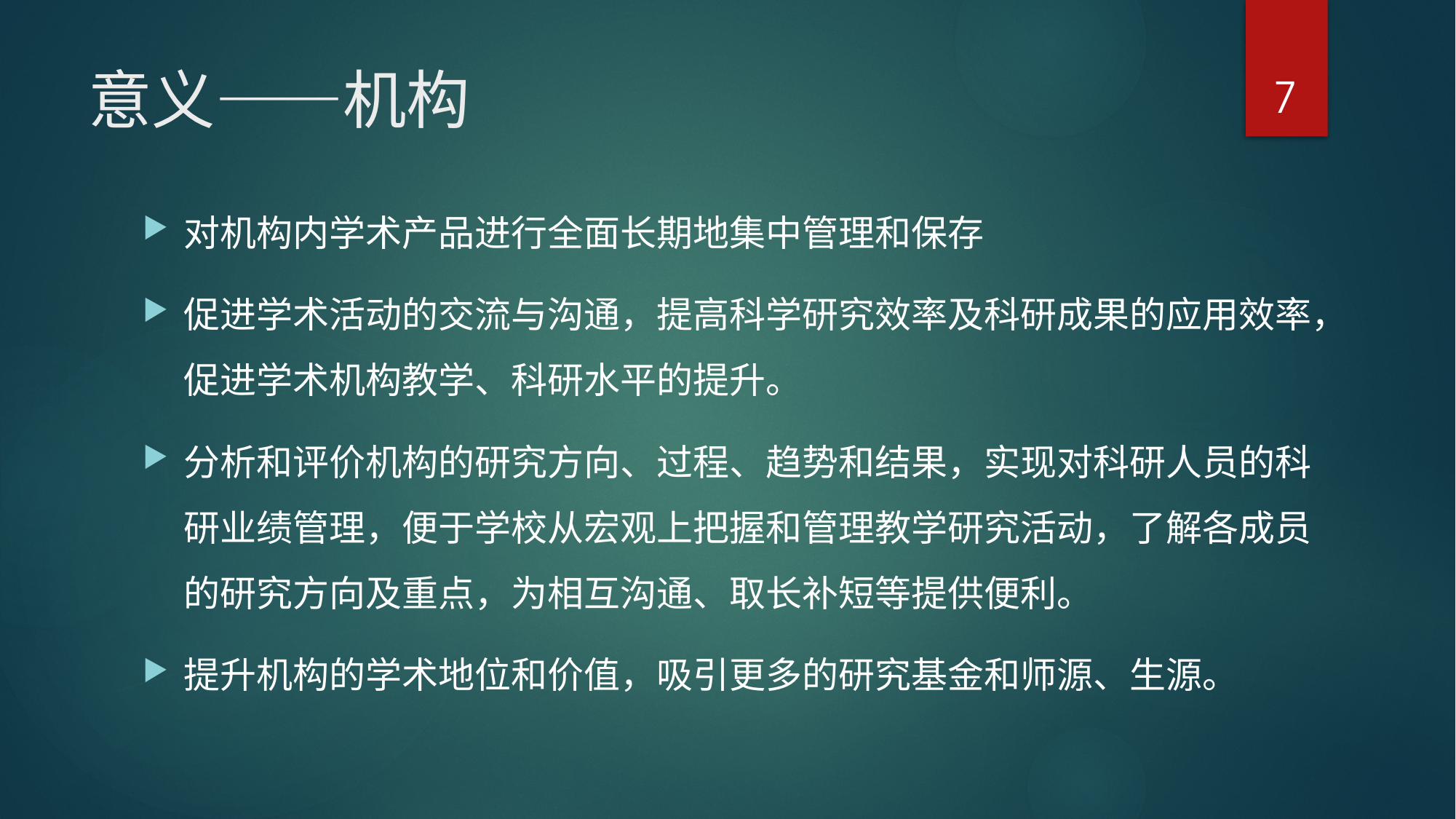

7
# 意义——机构
对机构内学术产品进行全面长期地集中管理和保存
促进学术活动的交流与沟通，提高科学研究效率及科研成果的应用效率，促进学术机构教学、科研水平的提升。
分析和评价机构的研究方向、过程、趋势和结果，实现对科研人员的科研业绩管理，便于学校从宏观上把握和管理教学研究活动，了解各成员的研究方向及重点，为相互沟通、取长补短等提供便利。
提升机构的学术地位和价值，吸引更多的研究基金和师源、生源。